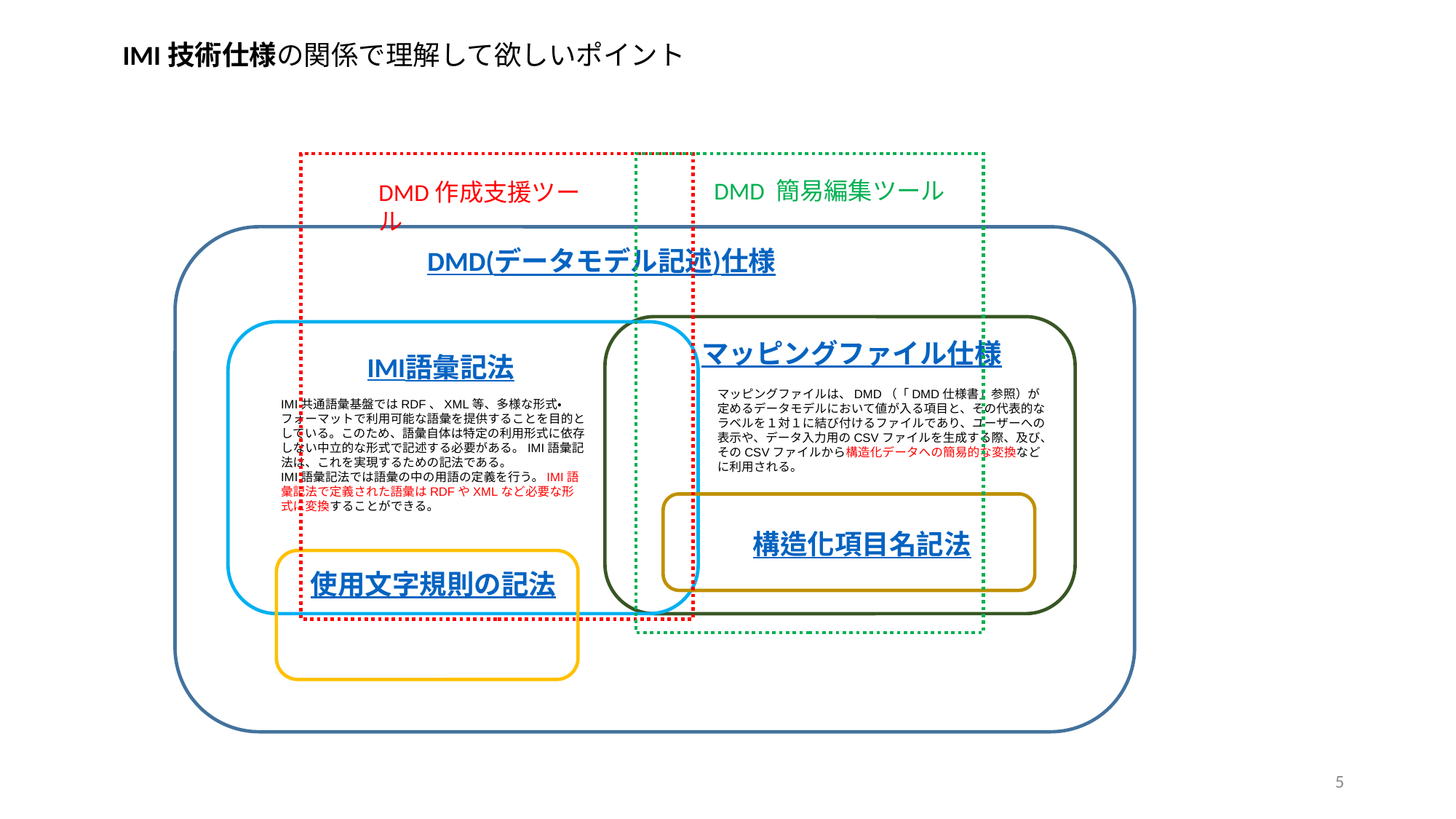

IMI技術仕様の関係で理解して欲しいポイント

DMD 簡易編集ツール
DMD作成支援ツール

DMD(データモデル記述)仕様

マッピングファイル仕様
IMI語彙記法
マッピングファイルは、DMD（「DMD仕様書」参照）が定めるデータモデルにおいて値が入る項目と、その代表的なラベルを１対１に結び付けるファイルであり、ユーザーへの表示や、データ入力用のCSVファイルを生成する際、及び、そのCSVファイルから構造化データへの簡易的な変換などに利用される。
IMI共通語彙基盤ではRDF、XML等、多様な形式・フォーマットで利用可能な語彙を提供することを目的としている。このため、語彙自体は特定の利用形式に依存しない中立的な形式で記述する必要がある。IMI語彙記法は、これを実現するための記法である。
IMI語彙記法では語彙の中の用語の定義を行う。IMI語彙記法で定義された語彙はRDFやXMLなど必要な形式に変換することができる。

構造化項目名記法

使用文字規則の記法
5